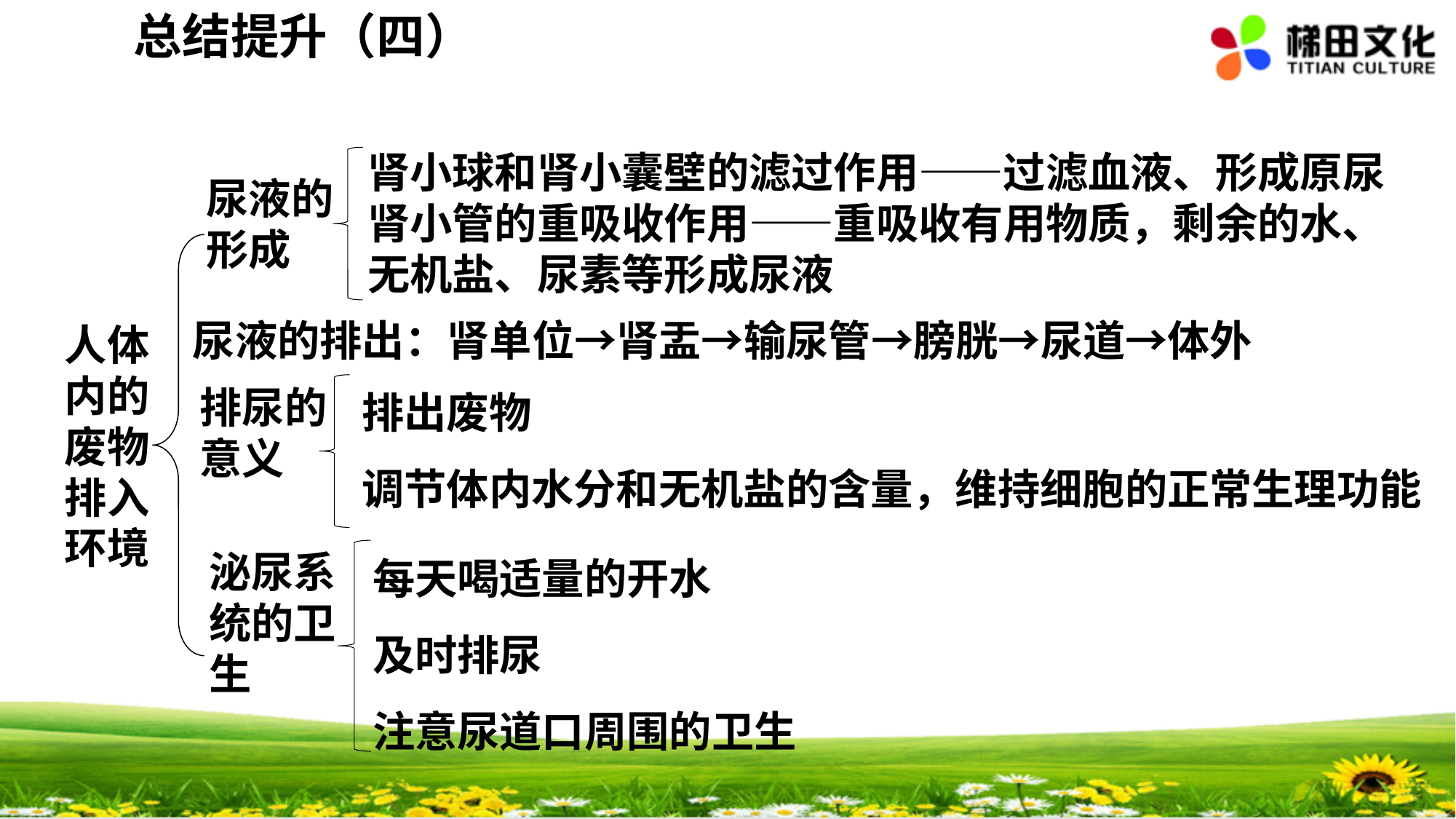

总结提升（四）
肾小球和肾小囊壁的滤过作用——过滤血液、形成原尿
肾小管的重吸收作用——重吸收有用物质，剩余的水、无机盐、尿素等形成尿液

尿液的形成

尿液的排出：肾单位→肾盂→输尿管→膀胱→尿道→体外
人体内的废物排入环境
排出废物
调节体内水分和无机盐的含量，维持细胞的正常生理功能

排尿的意义
每天喝适量的开水
及时排尿
注意尿道口周围的卫生
泌尿系统的卫生